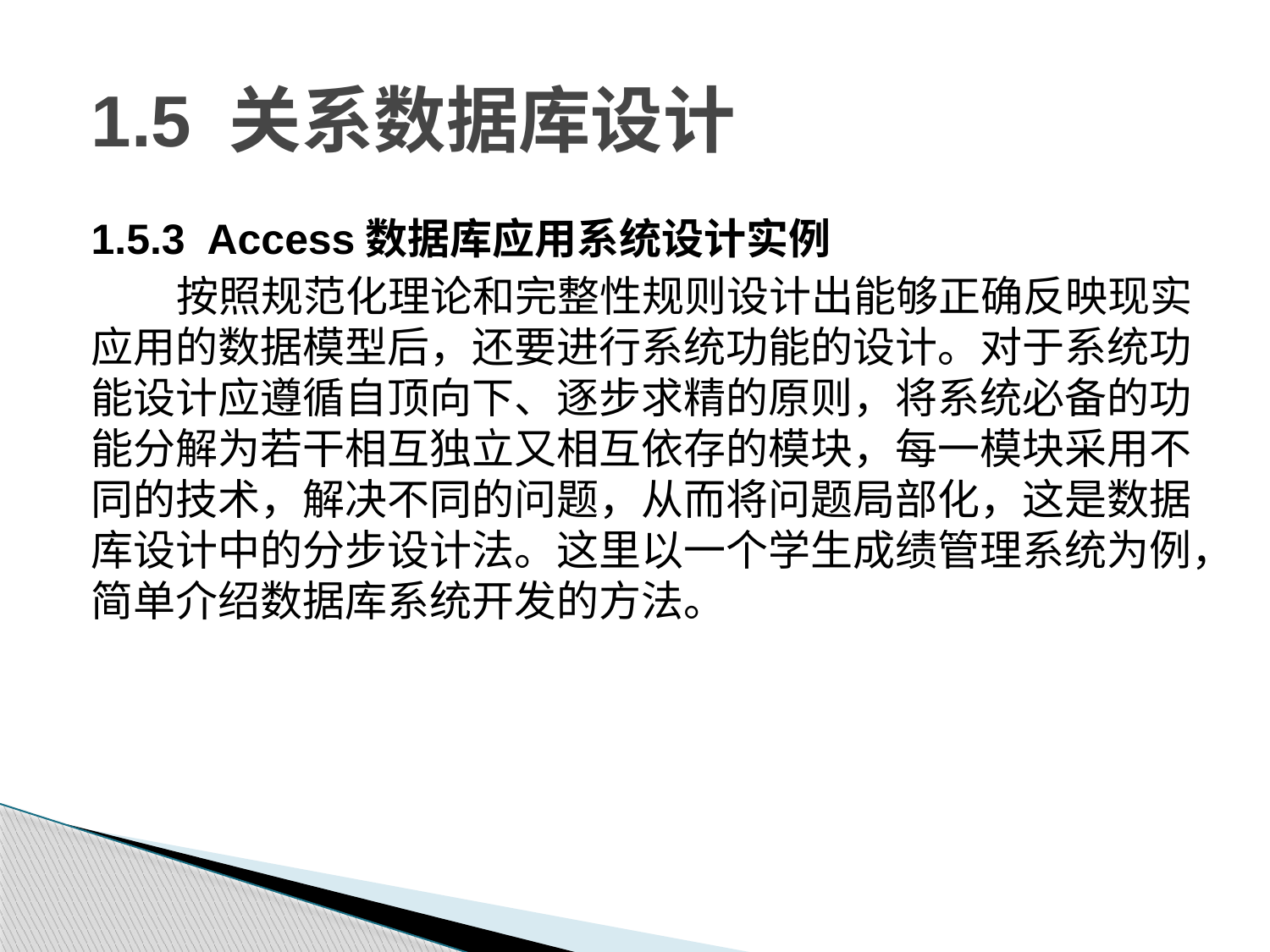

# 1.5 关系数据库设计
1.5.3  Access数据库应用系统设计实例
按照规范化理论和完整性规则设计出能够正确反映现实应用的数据模型后，还要进行系统功能的设计。对于系统功能设计应遵循自顶向下、逐步求精的原则，将系统必备的功能分解为若干相互独立又相互依存的模块，每一模块采用不同的技术，解决不同的问题，从而将问题局部化，这是数据库设计中的分步设计法。这里以一个学生成绩管理系统为例，简单介绍数据库系统开发的方法。